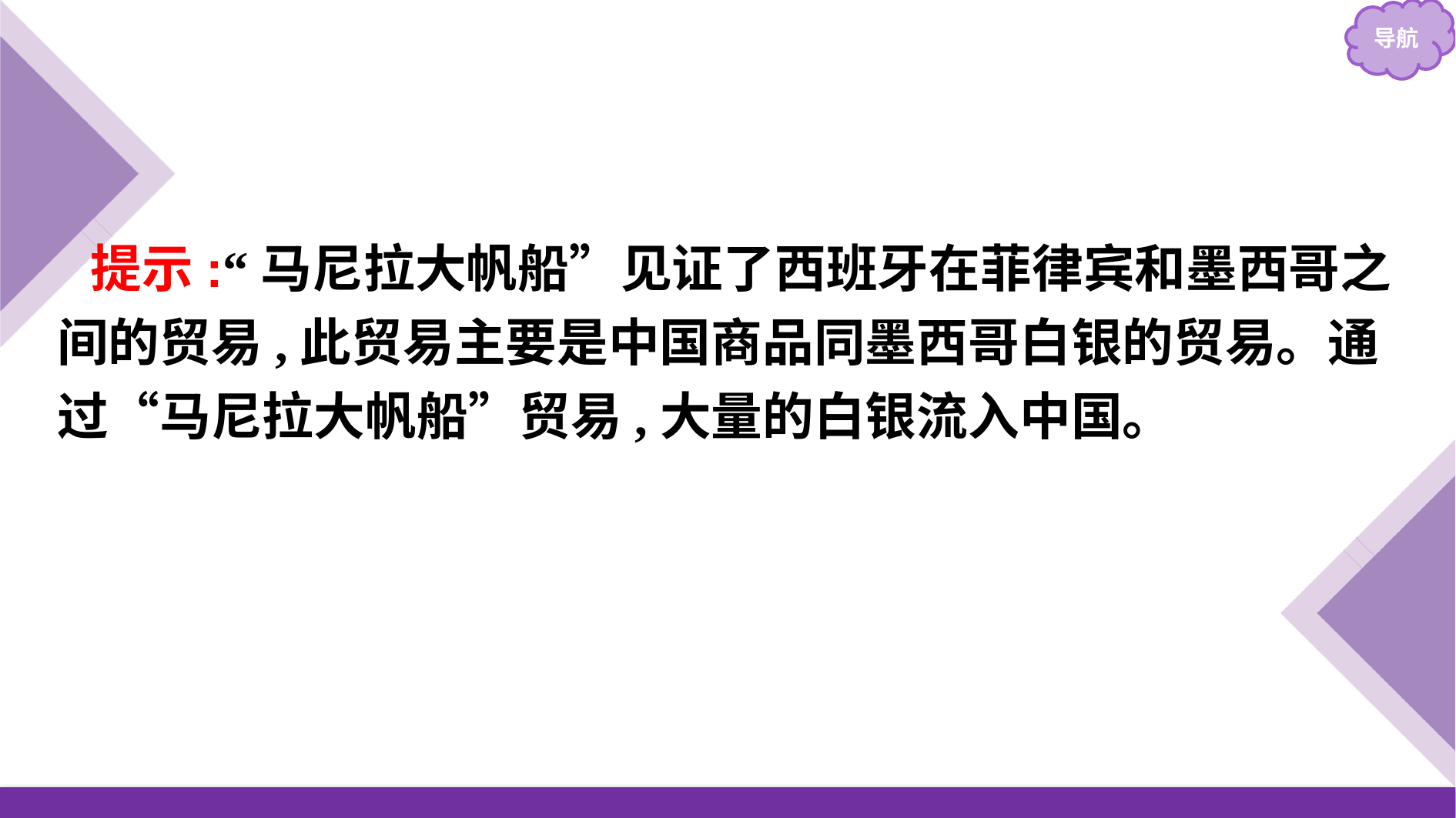

提示:“马尼拉大帆船”见证了西班牙在菲律宾和墨西哥之间的贸易,此贸易主要是中国商品同墨西哥白银的贸易。通过“马尼拉大帆船”贸易,大量的白银流入中国。